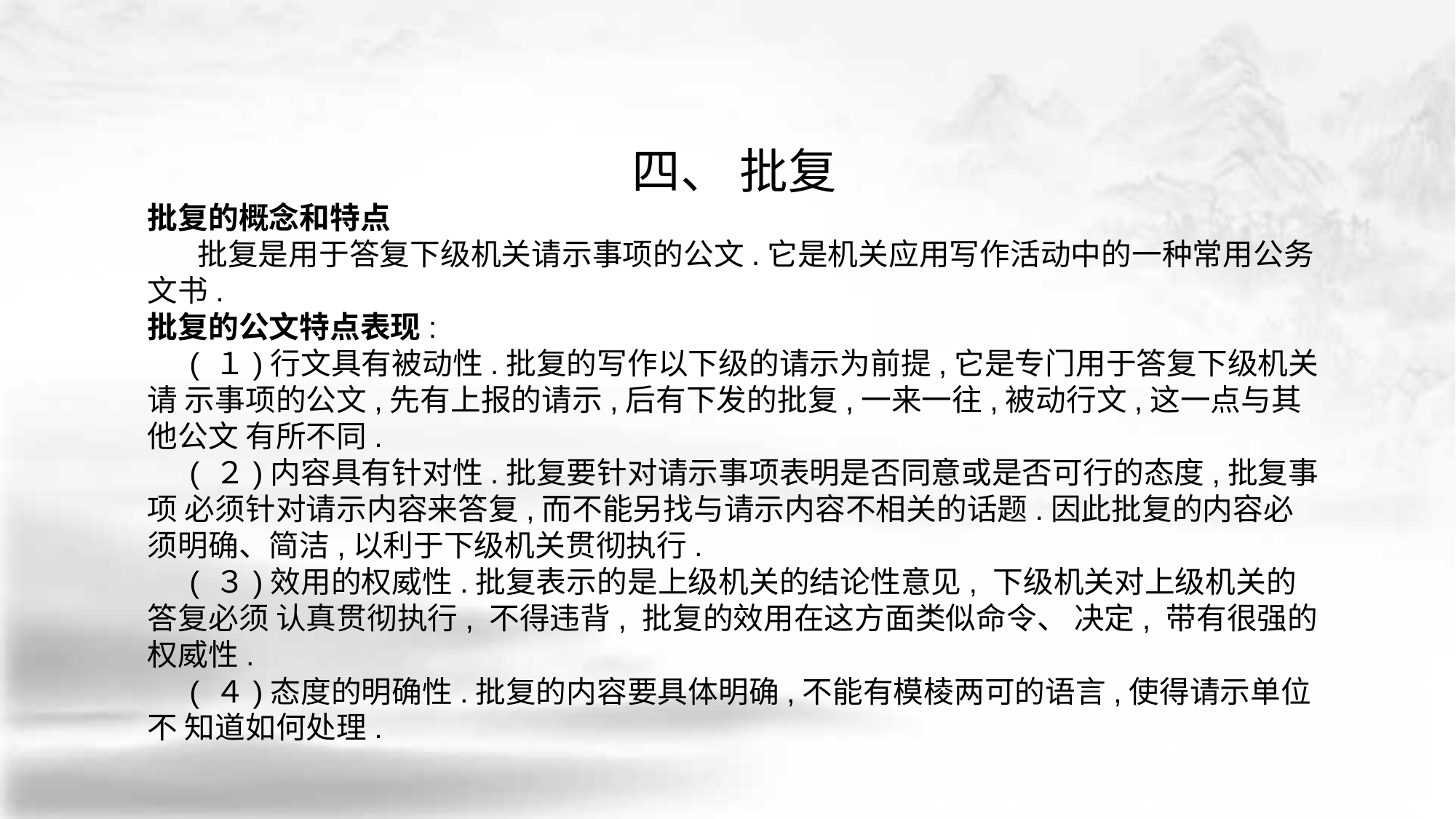

四、 批复
批复的概念和特点
       批复是用于答复下级机关请示事项的公文.它是机关应用写作活动中的一种常用公务 文书.
批复的公文特点表现:
     ( １)行文具有被动性.批复的写作以下级的请示为前提,它是专门用于答复下级机关请 示事项的公文,先有上报的请示,后有下发的批复,一来一往,被动行文,这一点与其他公文 有所不同.
     ( ２)内容具有针对性.批复要针对请示事项表明是否同意或是否可行的态度,批复事项 必须针对请示内容来答复,而不能另找与请示内容不相关的话题.因此批复的内容必须明确、简洁,以利于下级机关贯彻执行.
     ( ３)效用的权威性.批复表示的是上级机关的结论性意见, 下级机关对上级机关的答复必须 认真贯彻执行, 不得违背, 批复的效用在这方面类似命令、 决定, 带有很强的权威性.
     ( ４)态度的明确性.批复的内容要具体明确,不能有模棱两可的语言,使得请示单位不 知道如何处理.